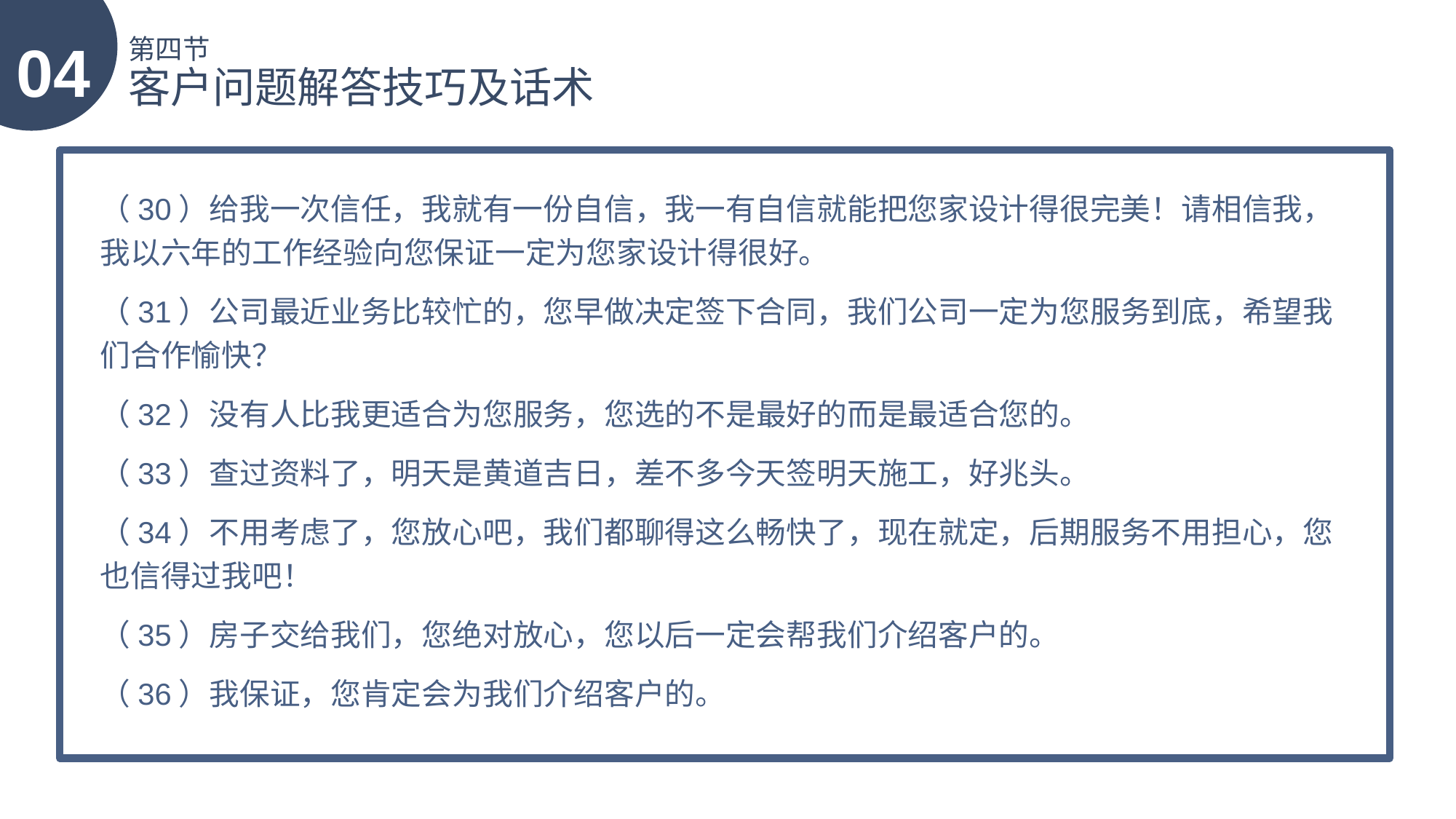

04
第四节
客户问题解答技巧及话术

（30）给我一次信任，我就有一份自信，我一有自信就能把您家设计得很完美！请相信我，我以六年的工作经验向您保证一定为您家设计得很好。
（31）公司最近业务比较忙的，您早做决定签下合同，我们公司一定为您服务到底，希望我们合作愉快？
（32）没有人比我更适合为您服务，您选的不是最好的而是最适合您的。
（33）查过资料了，明天是黄道吉日，差不多今天签明天施工，好兆头。
（34）不用考虑了，您放心吧，我们都聊得这么畅快了，现在就定，后期服务不用担心，您也信得过我吧！
（35）房子交给我们，您绝对放心，您以后一定会帮我们介绍客户的。
（36）我保证，您肯定会为我们介绍客户的。